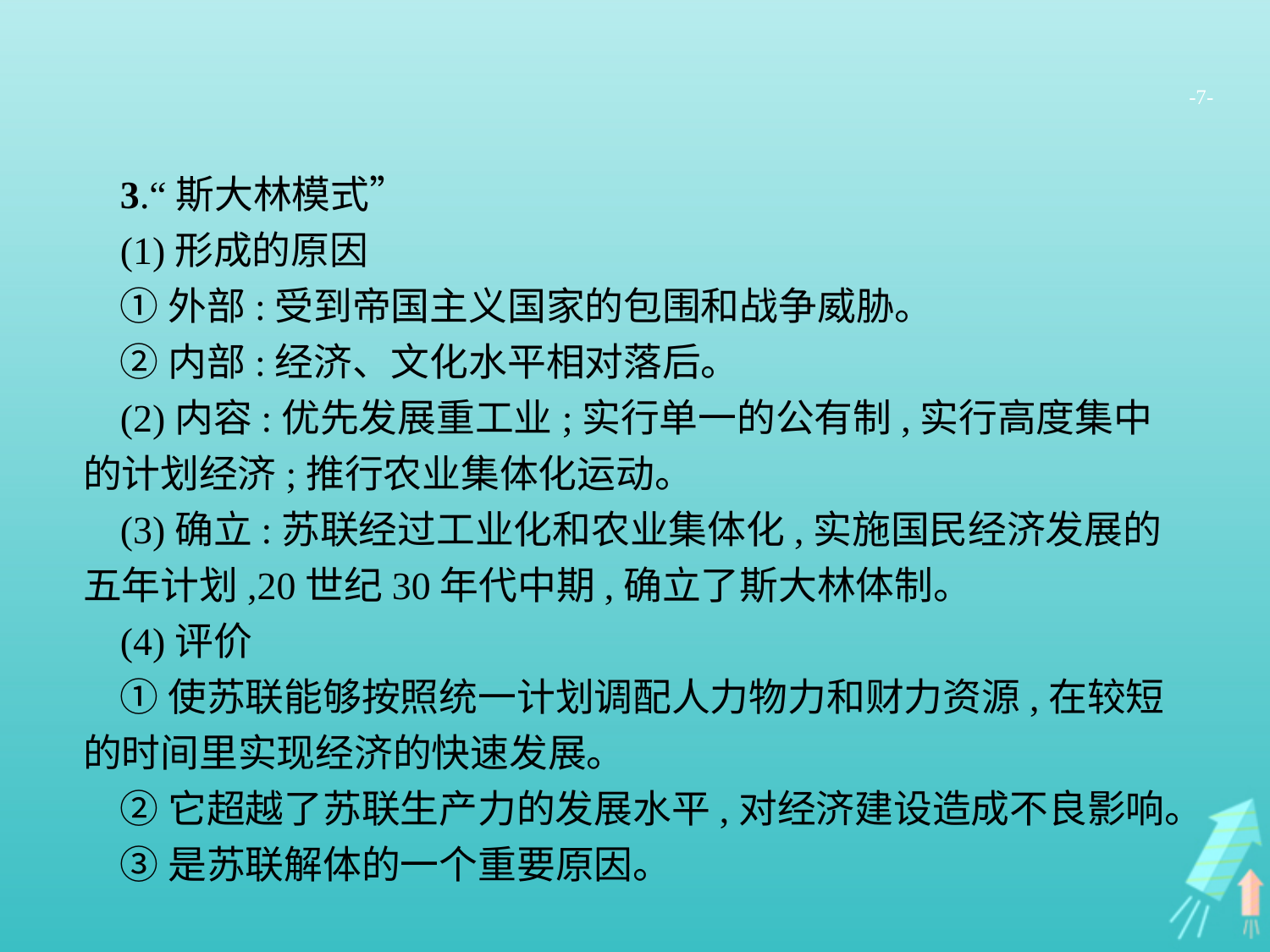

-7-
3.“斯大林模式”
(1)形成的原因
①外部:受到帝国主义国家的包围和战争威胁。
②内部:经济、文化水平相对落后。
(2)内容:优先发展重工业;实行单一的公有制,实行高度集中的计划经济;推行农业集体化运动。
(3)确立:苏联经过工业化和农业集体化,实施国民经济发展的五年计划,20世纪30年代中期,确立了斯大林体制。
(4)评价
①使苏联能够按照统一计划调配人力物力和财力资源,在较短的时间里实现经济的快速发展。
②它超越了苏联生产力的发展水平,对经济建设造成不良影响。
③是苏联解体的一个重要原因。